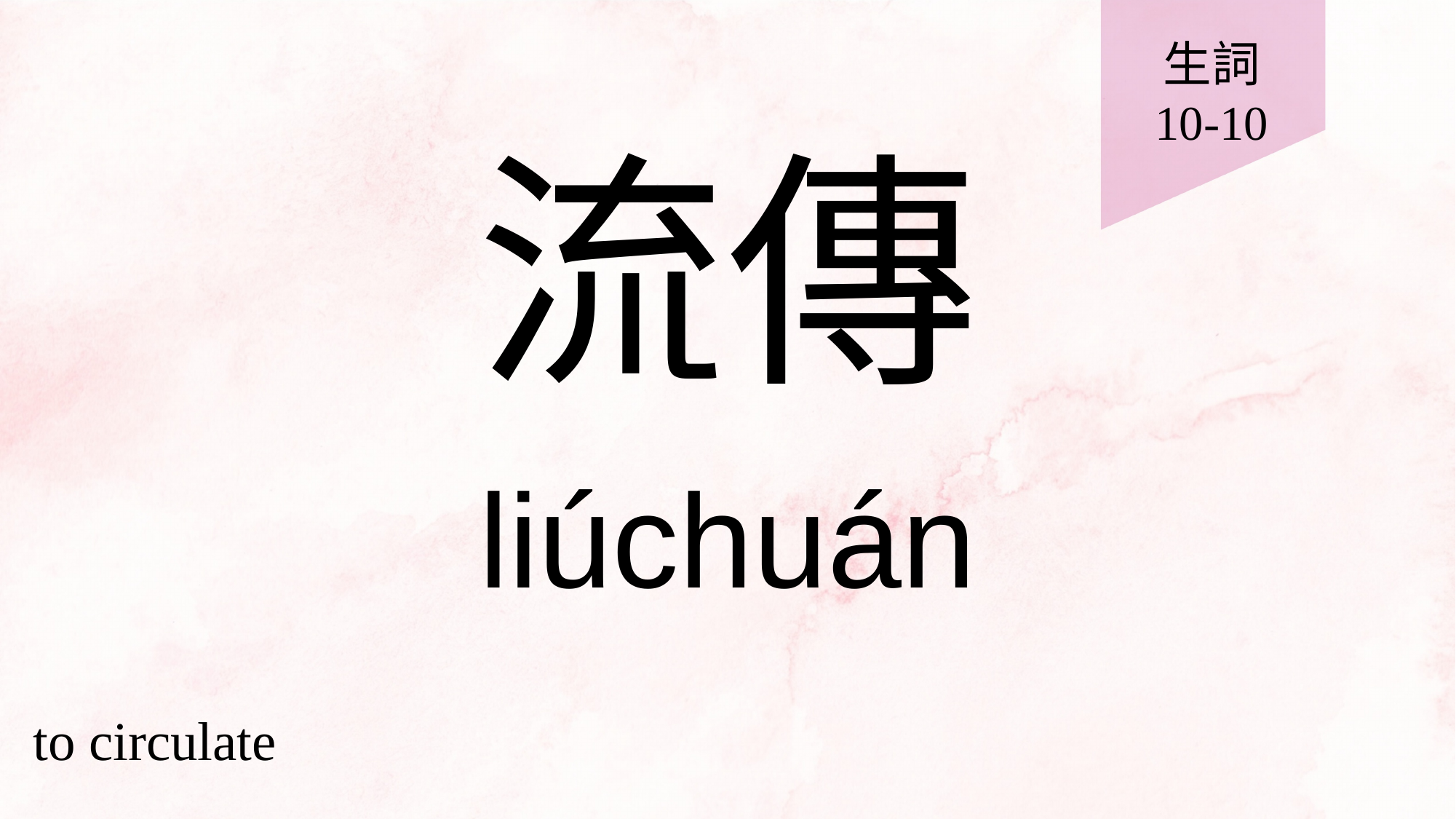

生詞
10-10
# 流傳
liúchuán
to circulate